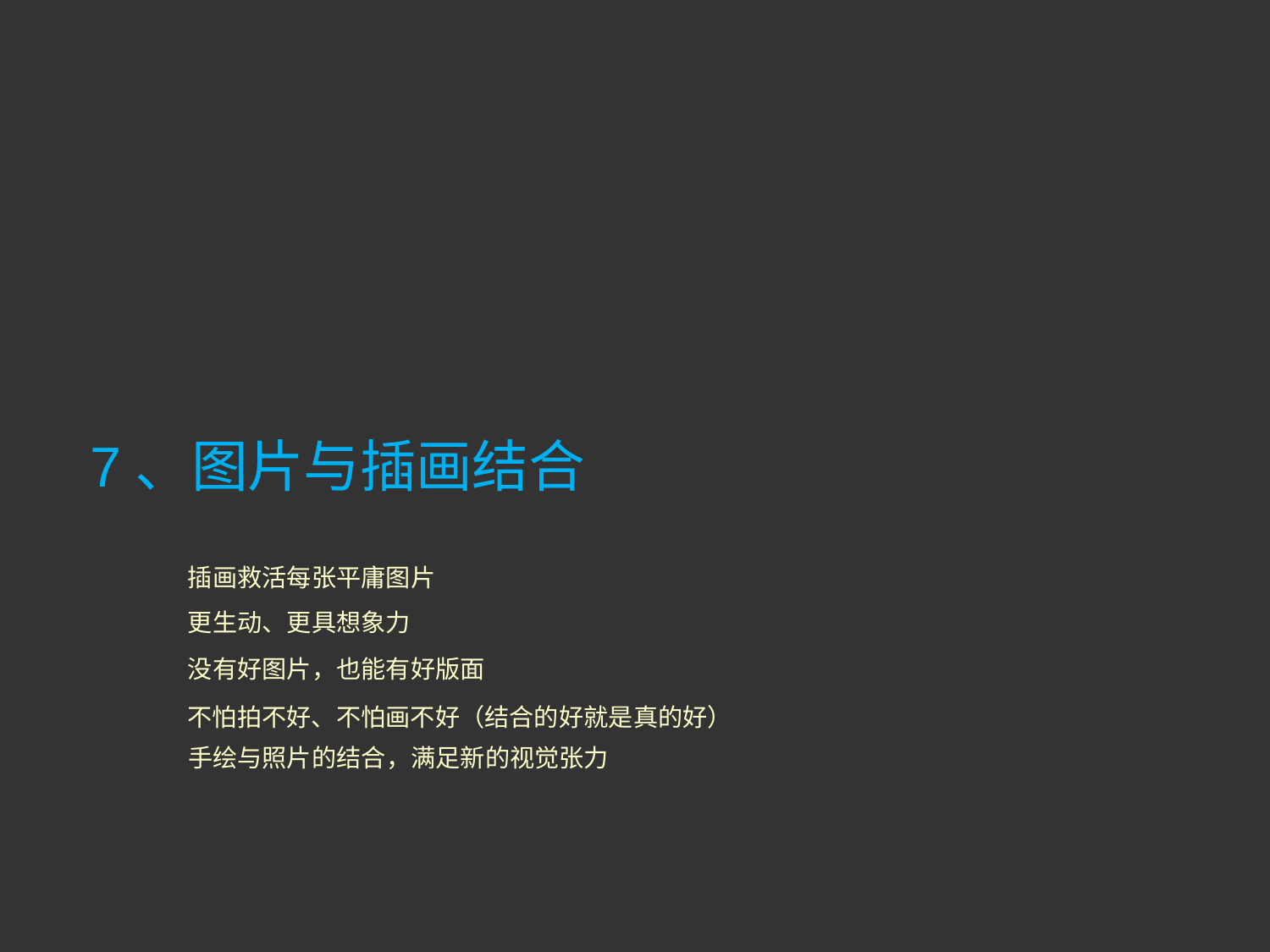

7、图片与插画结合

插画救活每张平庸图片
更生动、更具想象力
没有好图片，也能有好版面
不怕拍不好、不怕画不好（结合的好就是真的好） 手绘与照片的结合，满足新的视觉张力